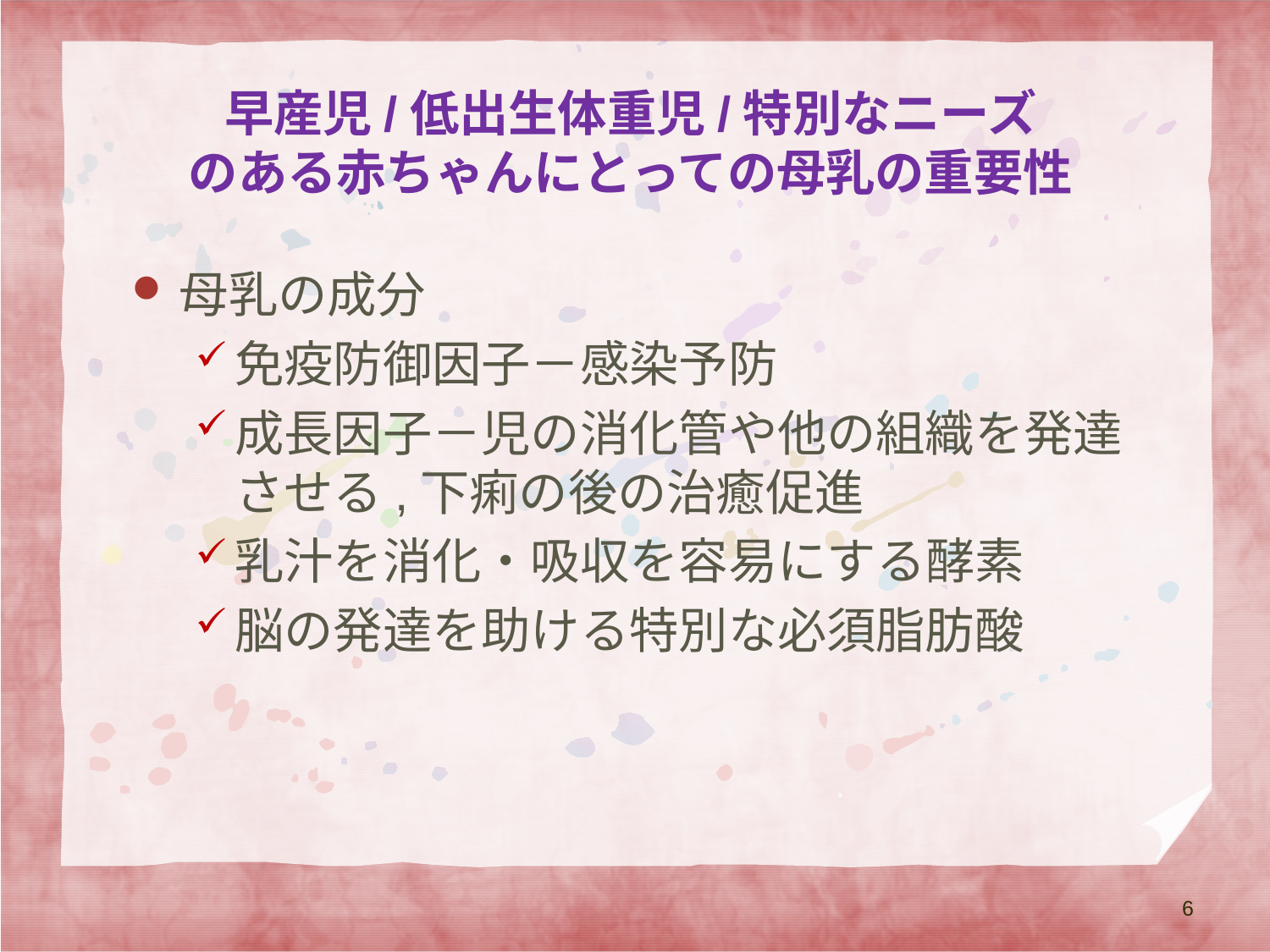

# 早産児/低出生体重児/特別なニーズ のある赤ちゃんにとっての母乳の重要性
母乳の成分
免疫防御因子－感染予防
成長因子－児の消化管や他の組織を発達させる,下痢の後の治癒促進
乳汁を消化・吸収を容易にする酵素
脳の発達を助ける特別な必須脂肪酸
6